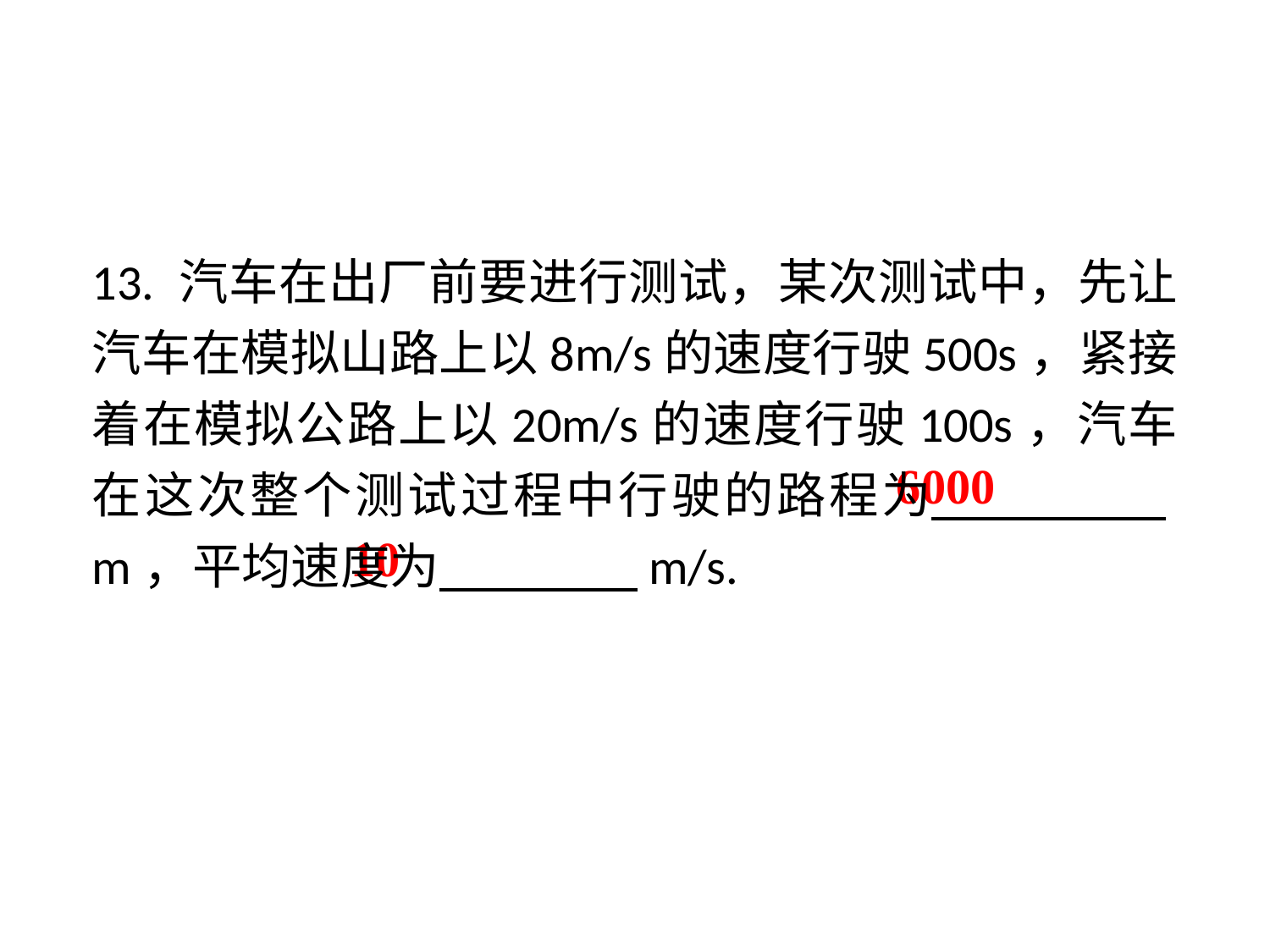

13. 汽车在出厂前要进行测试，某次测试中，先让汽车在模拟山路上以8m/s的速度行驶500s，紧接着在模拟公路上以20m/s的速度行驶100s，汽车在这次整个测试过程中行驶的路程为     　    　m，平均速度为     　    　m/s.
6000
10